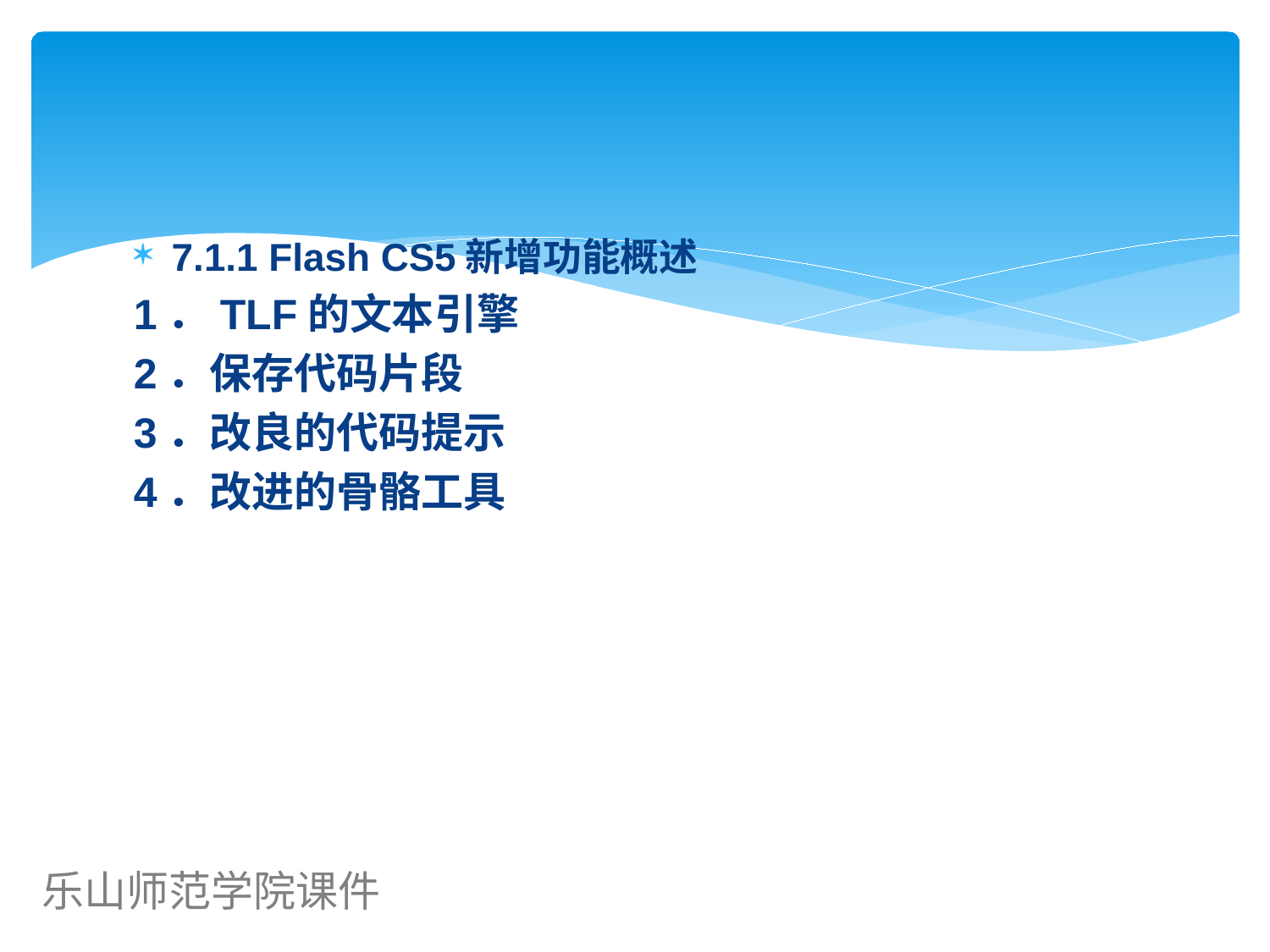

#
7.1.1 Flash CS5新增功能概述
1．TLF的文本引擎
2．保存代码片段
3．改良的代码提示
4．改进的骨骼工具